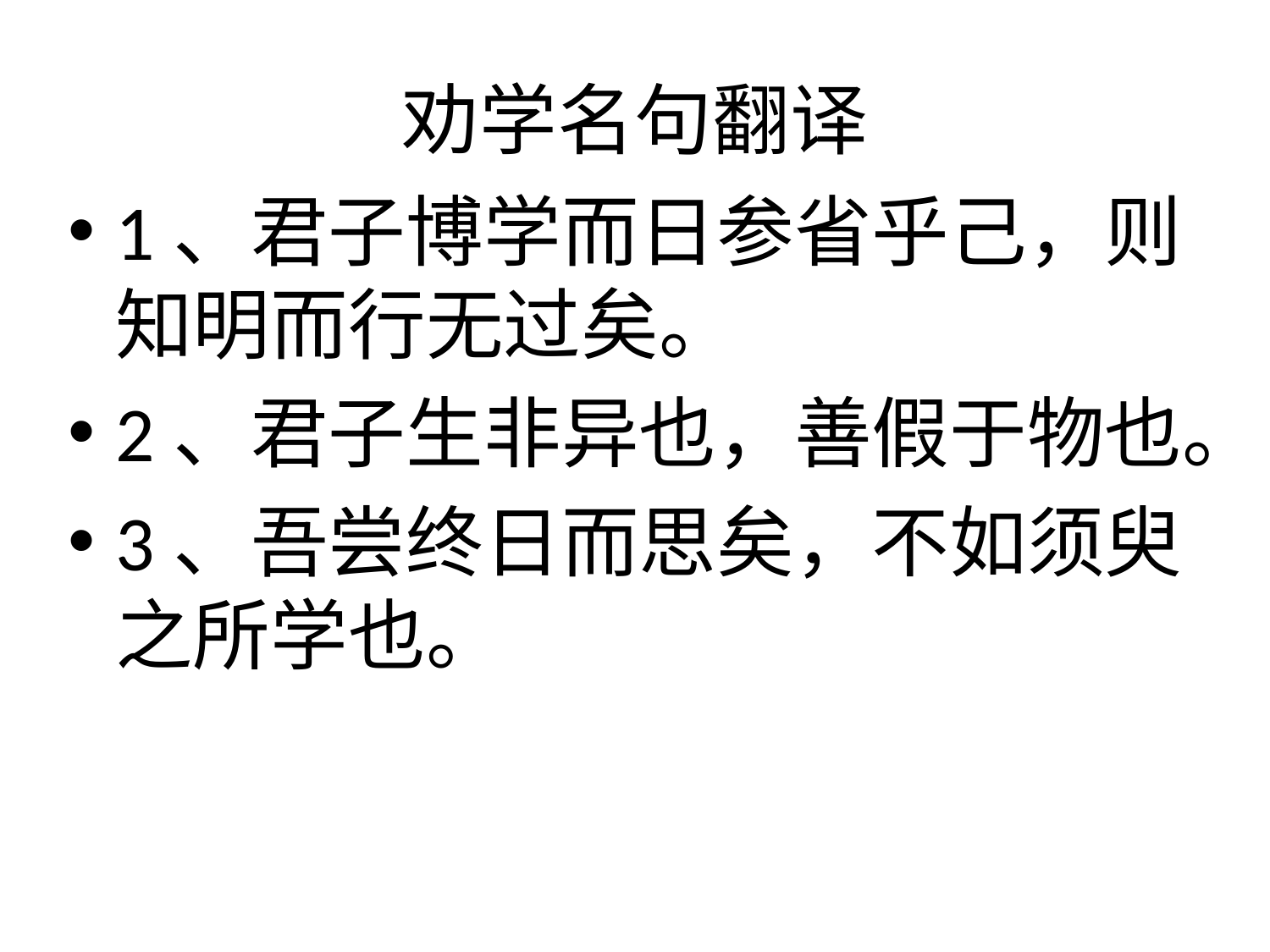

# 劝学名句翻译
1、君子博学而日参省乎己，则知明而行无过矣。
2、君子生非异也，善假于物也。
3、吾尝终日而思矣，不如须臾之所学也。